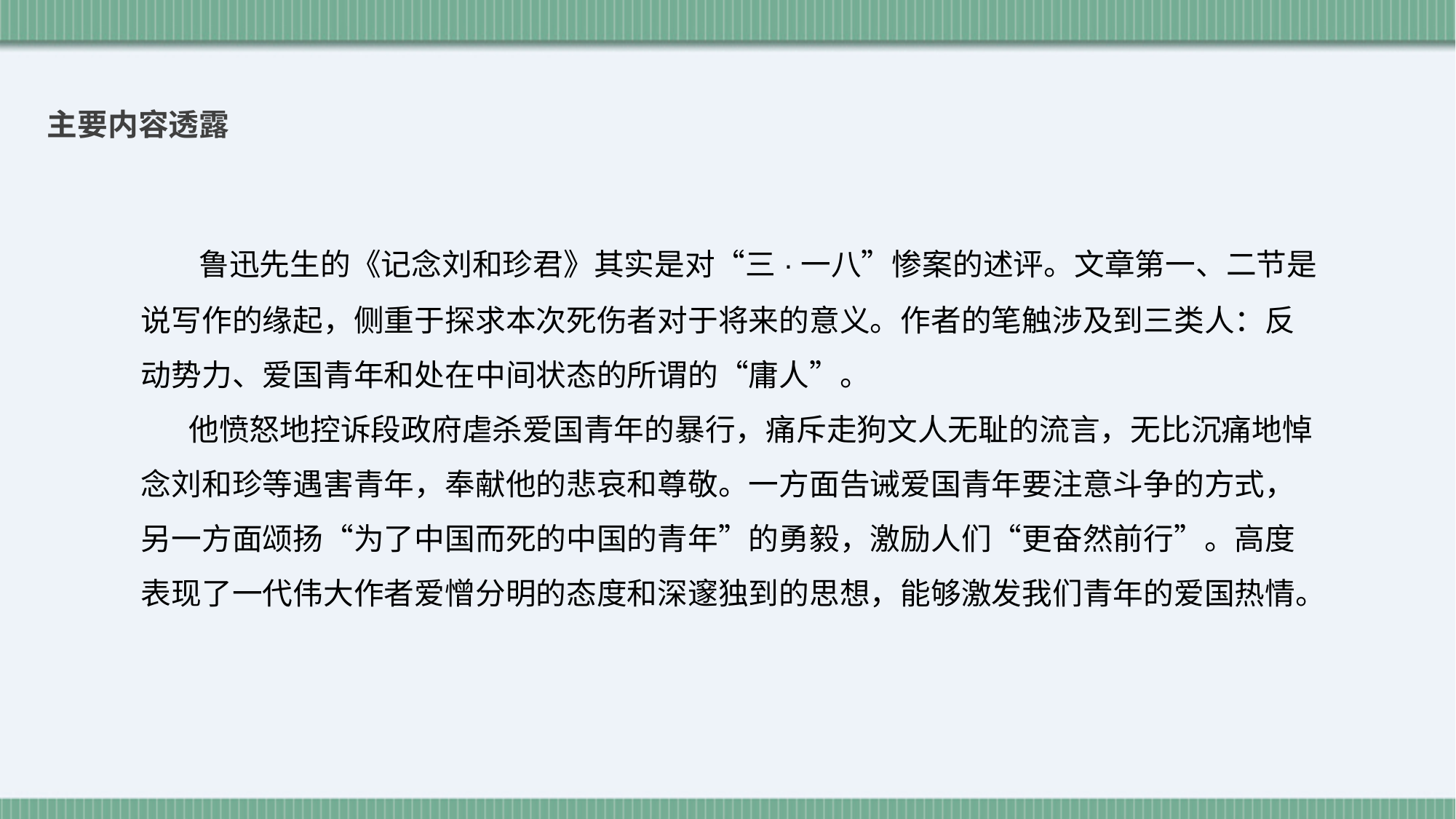

主要内容透露
      鲁迅先生的《记念刘和珍君》其实是对“三·一八”惨案的述评。文章第一、二节是说写作的缘起，侧重于探求本次死伤者对于将来的意义。作者的笔触涉及到三类人：反动势力、爱国青年和处在中间状态的所谓的“庸人”。
      他愤怒地控诉段政府虐杀爱国青年的暴行，痛斥走狗文人无耻的流言，无比沉痛地悼念刘和珍等遇害青年，奉献他的悲哀和尊敬。一方面告诫爱国青年要注意斗争的方式，另一方面颂扬“为了中国而死的中国的青年”的勇毅，激励人们“更奋然前行”。高度表现了一代伟大作者爱憎分明的态度和深邃独到的思想，能够激发我们青年的爱国热情。